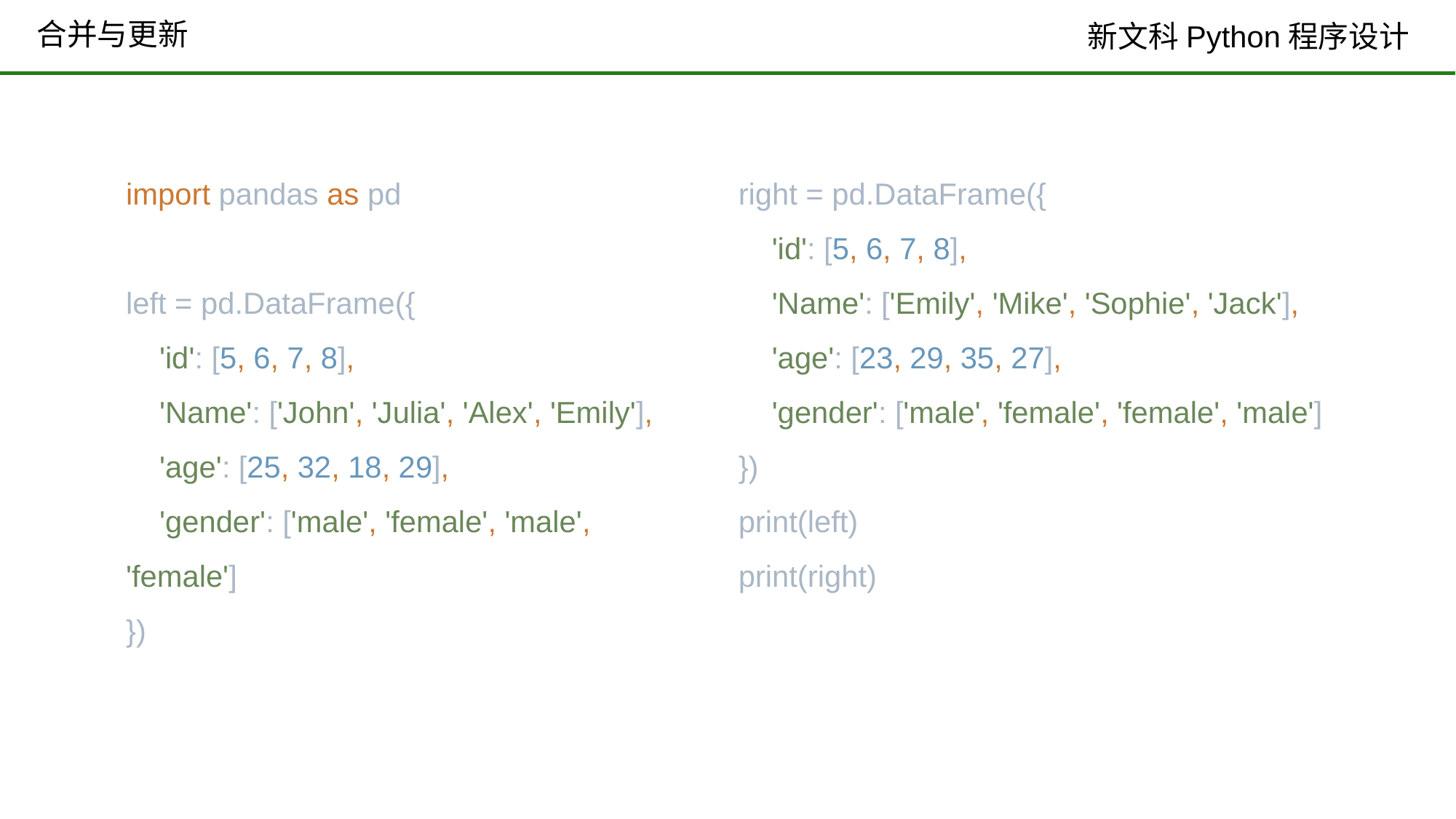

# 合并与更新
import pandas as pd
left = pd.DataFrame({
    'id': [5, 6, 7, 8],
    'Name': ['John', 'Julia', 'Alex', 'Emily'],
    'age': [25, 32, 18, 29],
    'gender': ['male', 'female', 'male', 'female']
})
right = pd.DataFrame({
    'id': [5, 6, 7, 8],
    'Name': ['Emily', 'Mike', 'Sophie', 'Jack'],
    'age': [23, 29, 35, 27],
    'gender': ['male', 'female', 'female', 'male']
})
print(left)
print(right)